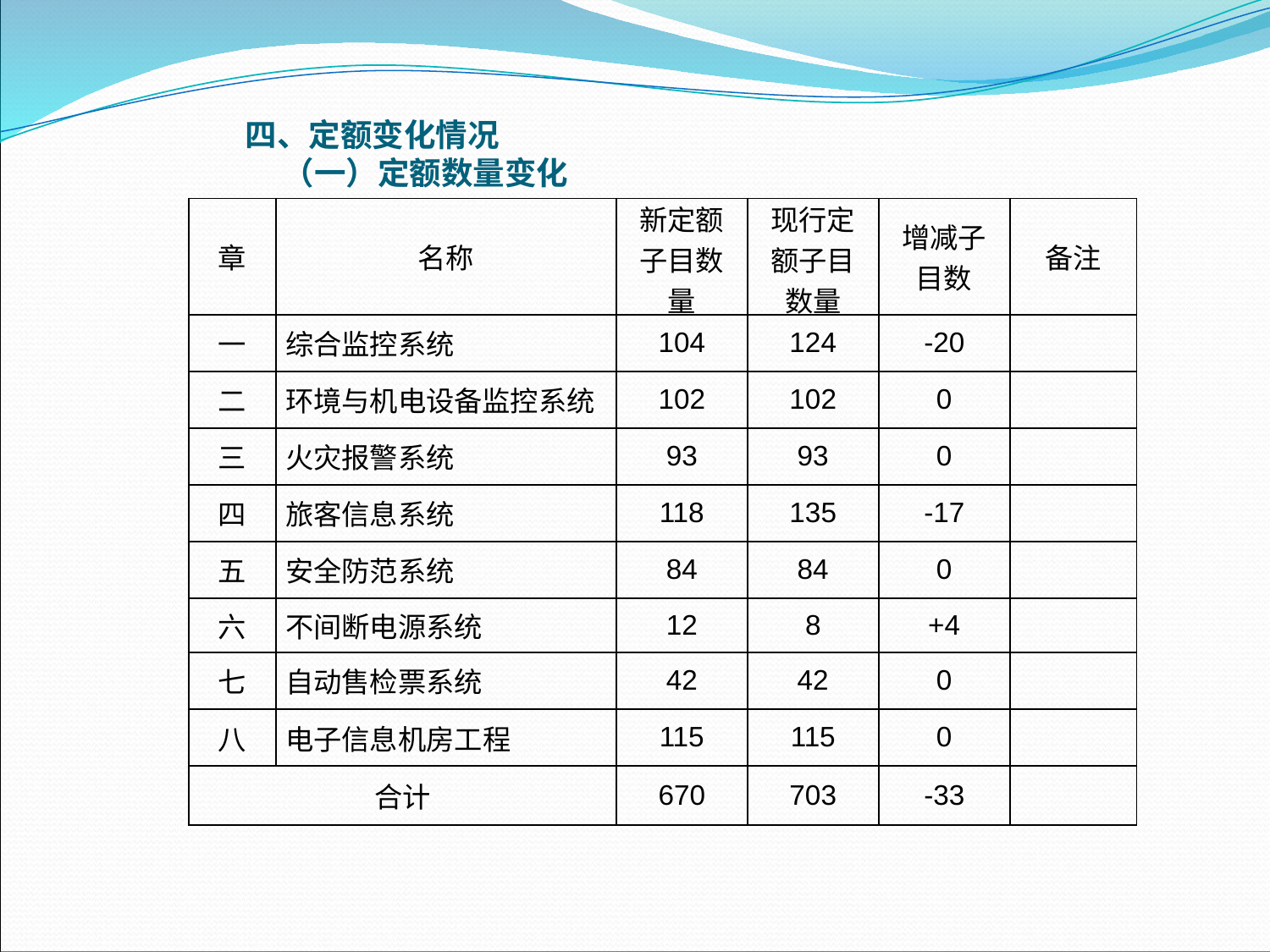

四、定额变化情况（一）定额数量变化
| 章 | 名称 | 新定额子目数量 | 现行定额子目数量 | 增减子目数 | 备注 |
| --- | --- | --- | --- | --- | --- |
| 一 | 综合监控系统 | 104 | 124 | -20 |  |
| 二 | 环境与机电设备监控系统 | 102 | 102 | 0 |  |
| 三 | 火灾报警系统 | 93 | 93 | 0 |  |
| 四 | 旅客信息系统 | 118 | 135 | -17 |  |
| 五 | 安全防范系统 | 84 | 84 | 0 |  |
| 六 | 不间断电源系统 | 12 | 8 | +4 |  |
| 七 | 自动售检票系统 | 42 | 42 | 0 |  |
| 八 | 电子信息机房工程 | 115 | 115 | 0 |  |
| 合计 |  | 670 | 703 | -33 |  |
30